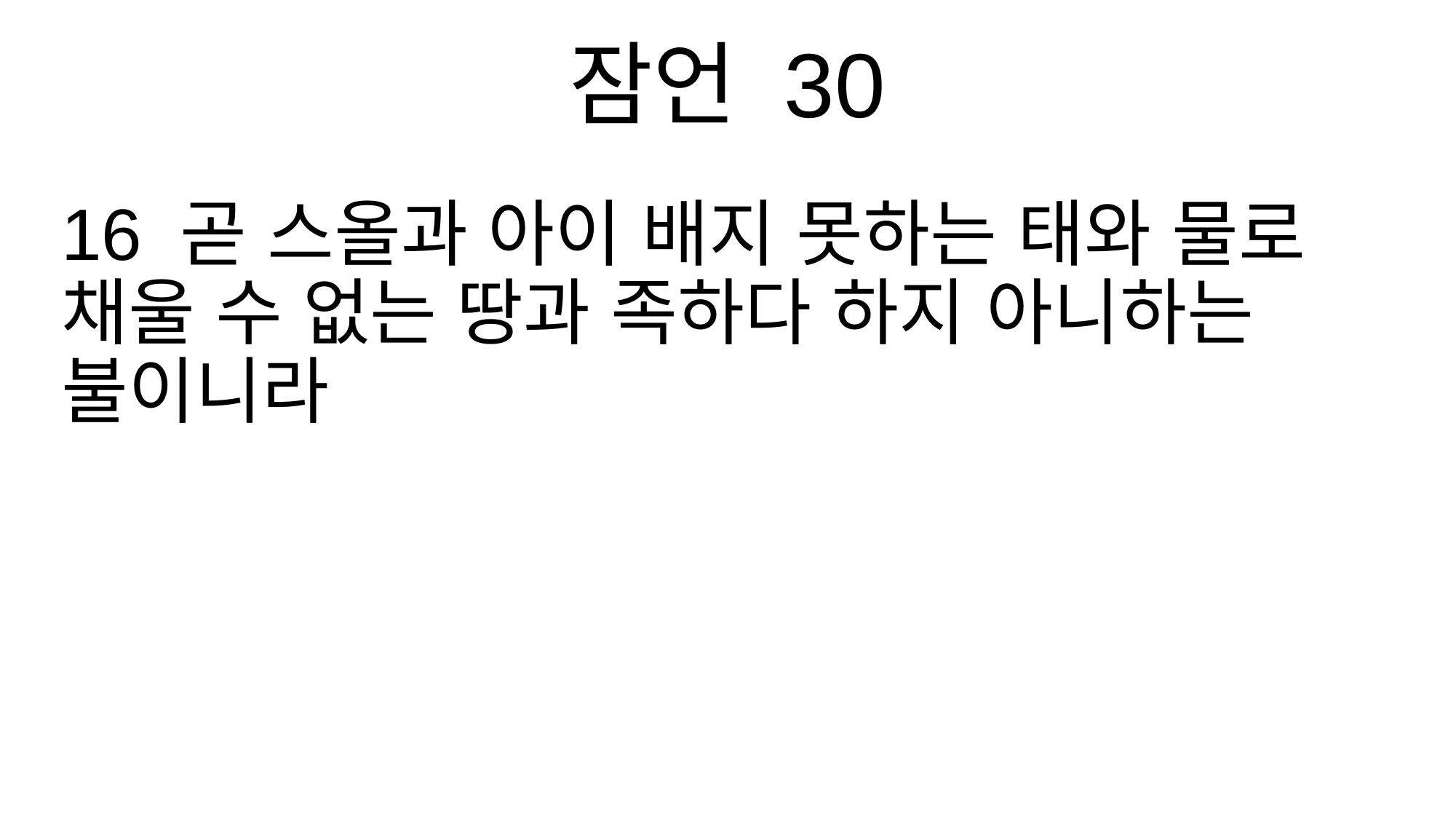

잠언 30
16 곧 스올과 아이 배지 못하는 태와 물로 채울 수 없는 땅과 족하다 하지 아니하는 불이니라